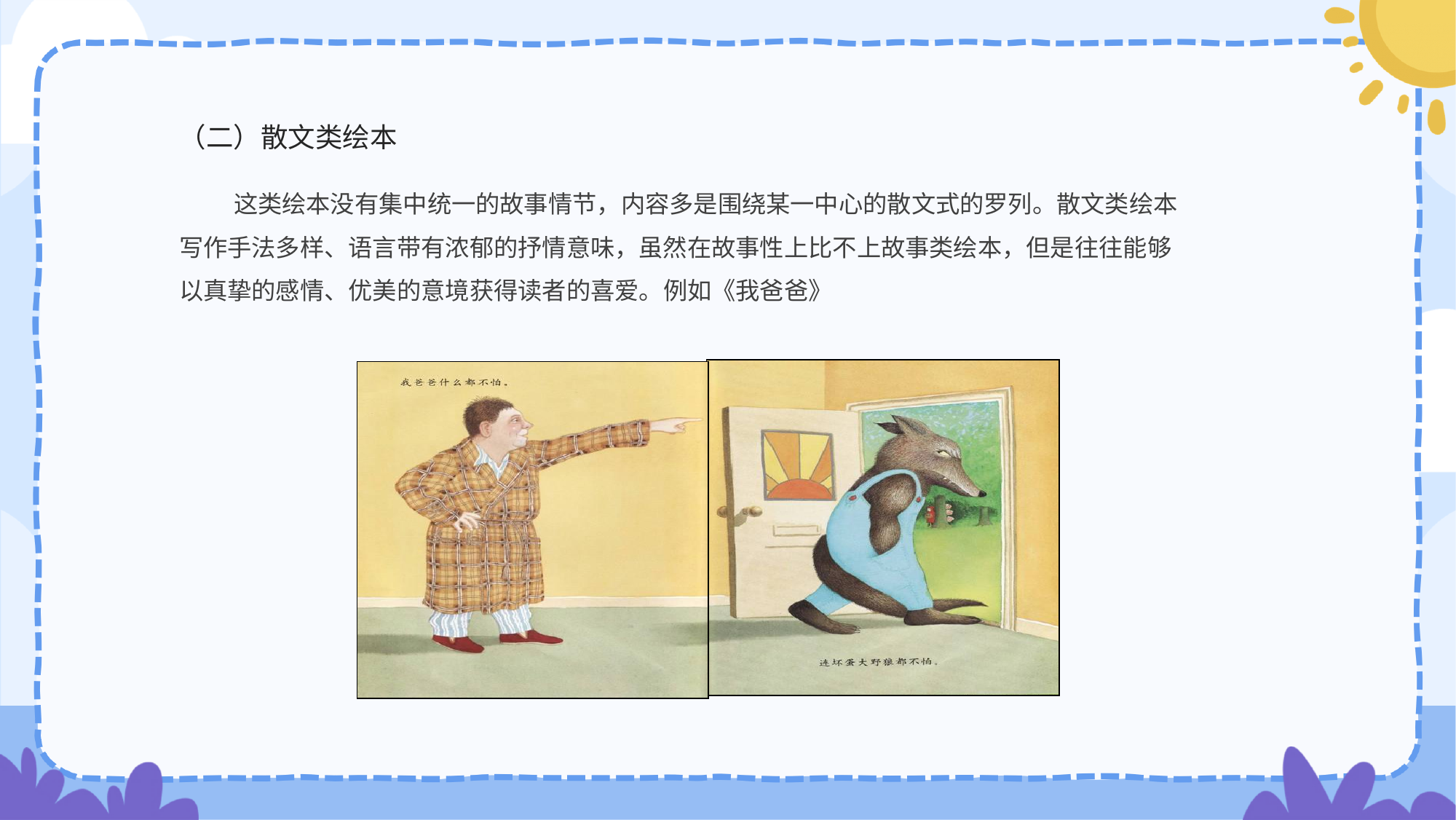

（二）散文类绘本
这类绘本没有集中统一的故事情节，内容多是围绕某一中心的散文式的罗列。散文类绘本写作手法多样、语言带有浓郁的抒情意味，虽然在故事性上比不上故事类绘本，但是往往能够以真挚的感情、优美的意境获得读者的喜爱。例如《我爸爸》